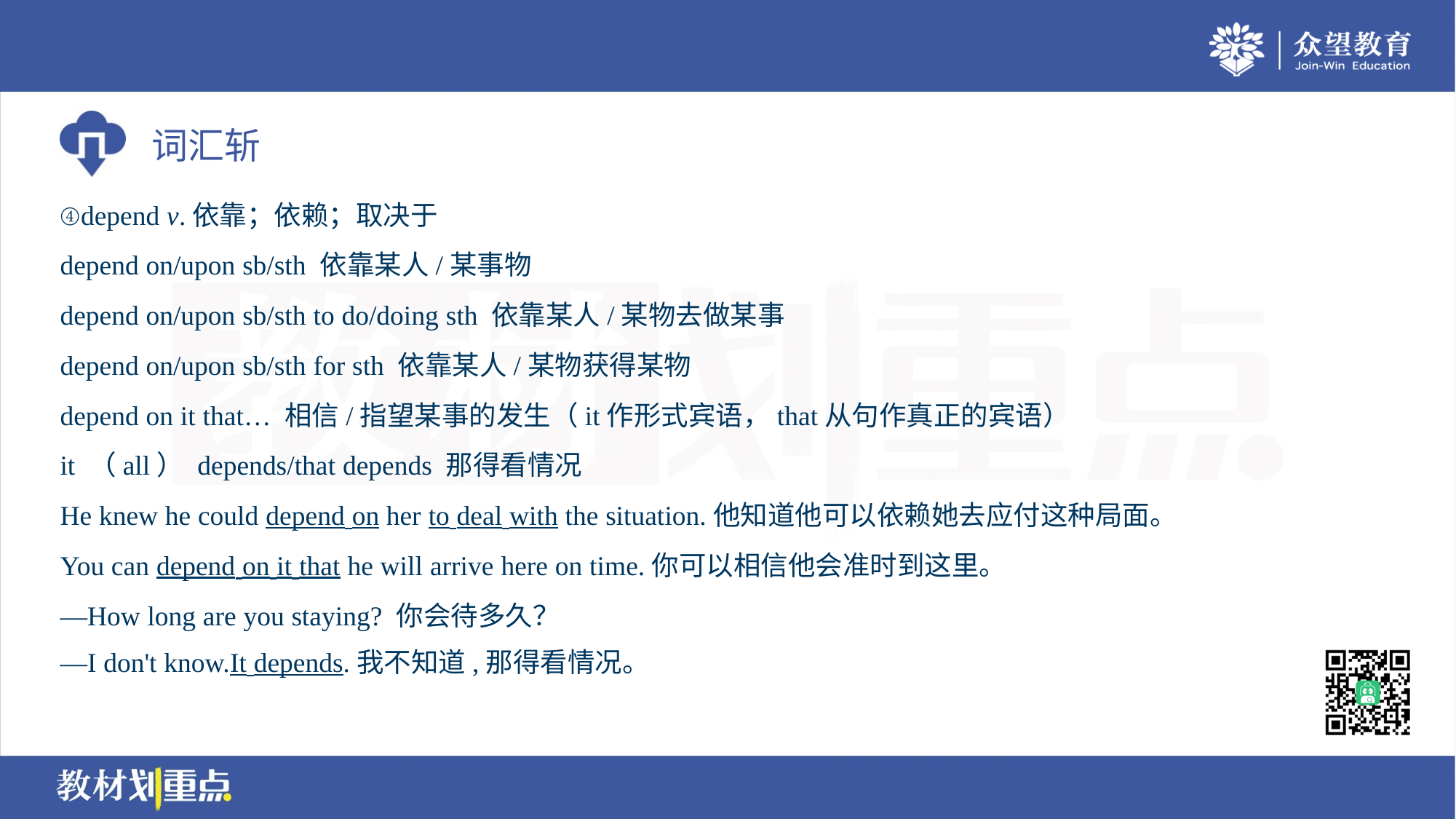

④depend v.依靠；依赖；取决于
depend on/upon sb/sth 依靠某人/某事物
depend on/upon sb/sth to do/doing sth 依靠某人/某物去做某事
depend on/upon sb/sth for sth 依靠某人/某物获得某物
depend on it that… 相信/指望某事的发生（it作形式宾语，that从句作真正的宾语）
it （all） depends/that depends 那得看情况
He knew he could depend on her to deal with the situation.他知道他可以依赖她去应付这种局面。
You can depend on it that he will arrive here on time.你可以相信他会准时到这里。
—How long are you staying? 你会待多久？
—I don't know.It depends.我不知道,那得看情况。